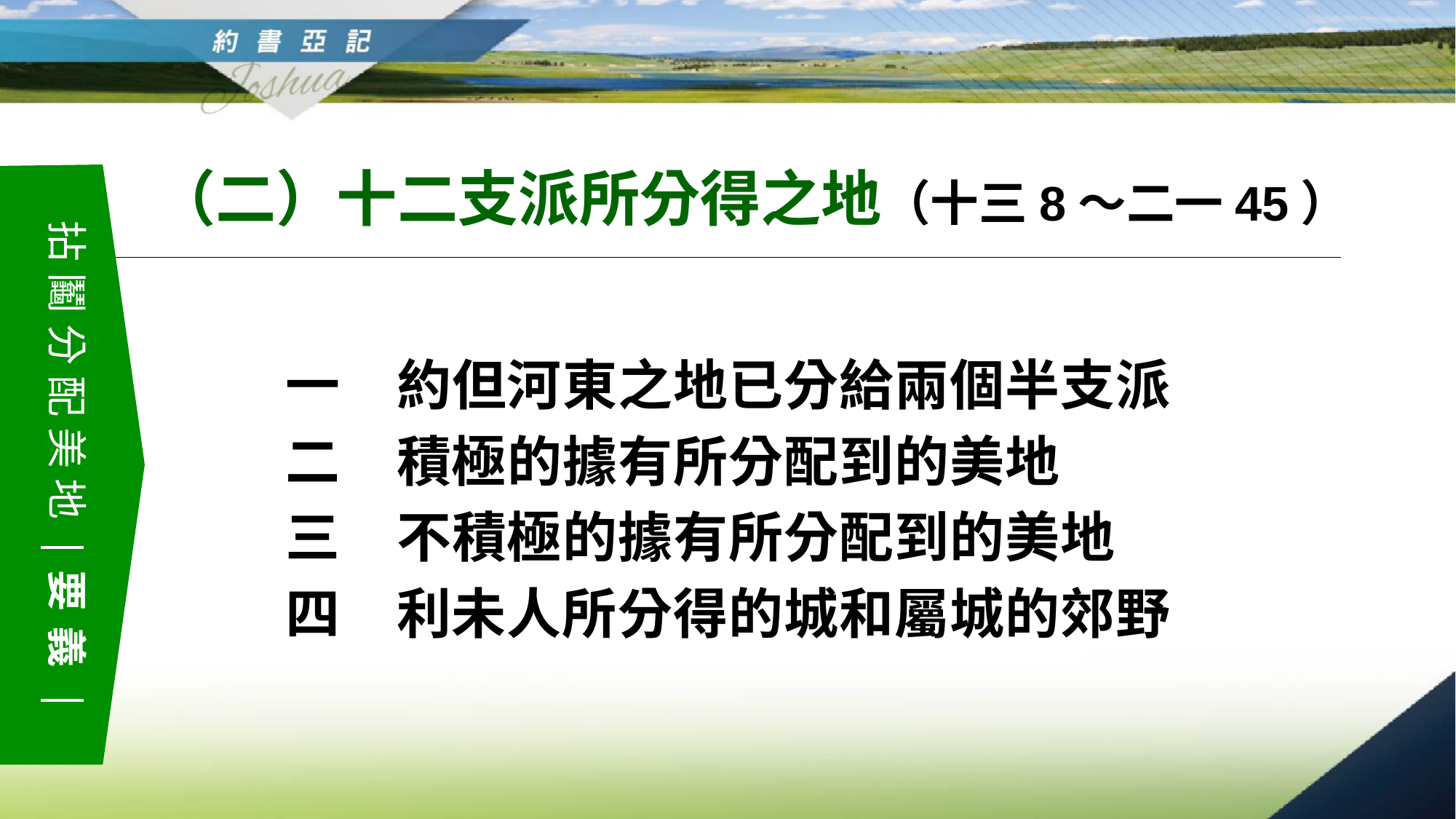

（二）十二支派所分得之地（十三8～二一45）

拈鬮分配美地 要義
拈鬮分配美地  要義
一　約但河東之地已分給兩個半支派
二　積極的據有所分配到的美地
三　不積極的據有所分配到的美地
四　利未人所分得的城和屬城的郊野